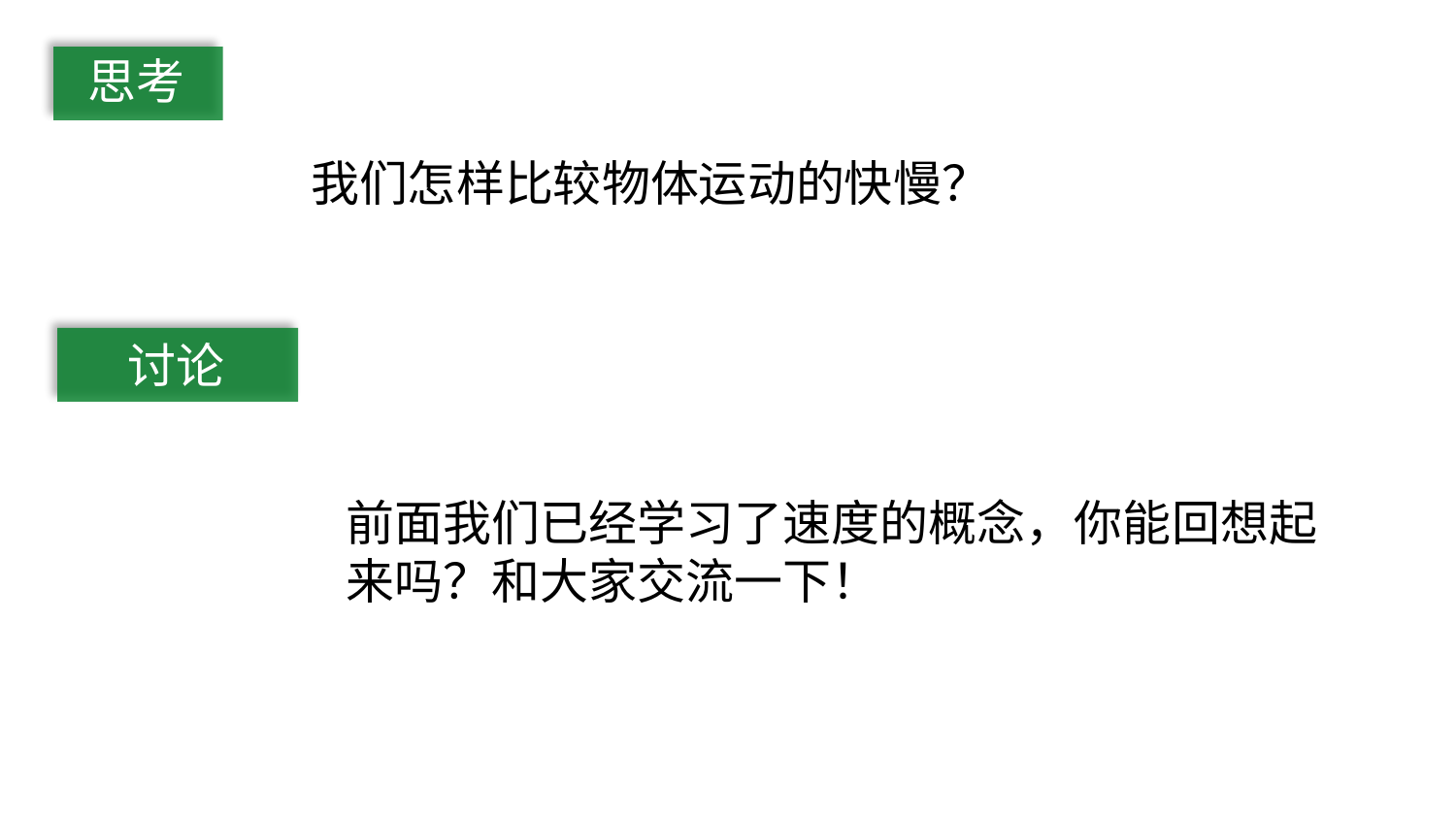

思考

我们怎样比较物体运动的快慢？
讨论

前面我们已经学习了速度的概念，你能回想起来吗？和大家交流一下！